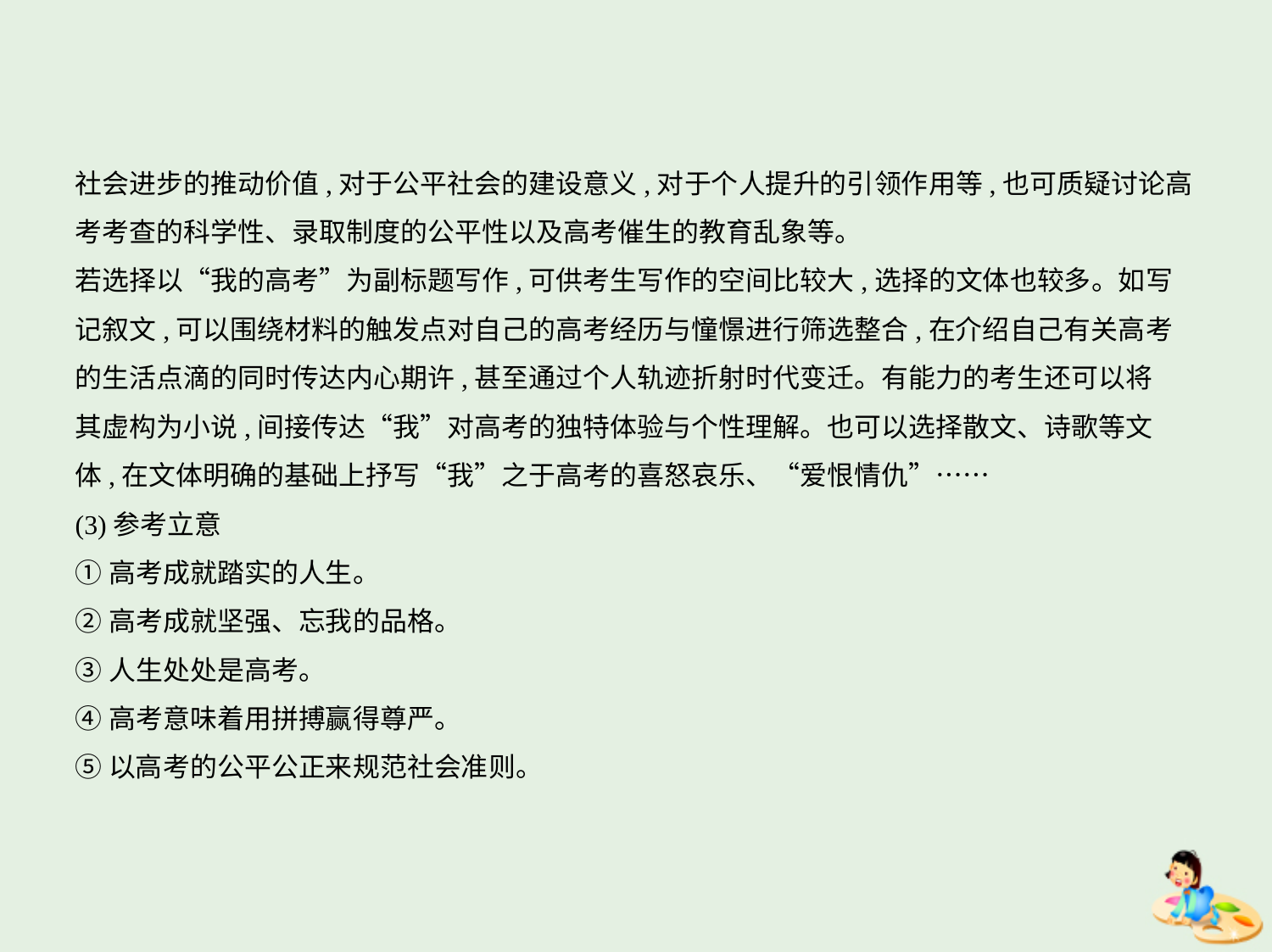

社会进步的推动价值,对于公平社会的建设意义,对于个人提升的引领作用等,也可质疑讨论高
考考查的科学性、录取制度的公平性以及高考催生的教育乱象等。
若选择以“我的高考”为副标题写作,可供考生写作的空间比较大,选择的文体也较多。如写
记叙文,可以围绕材料的触发点对自己的高考经历与憧憬进行筛选整合,在介绍自己有关高考
的生活点滴的同时传达内心期许,甚至通过个人轨迹折射时代变迁。有能力的考生还可以将
其虚构为小说,间接传达“我”对高考的独特体验与个性理解。也可以选择散文、诗歌等文
体,在文体明确的基础上抒写“我”之于高考的喜怒哀乐、“爱恨情仇”……
(3)参考立意
①高考成就踏实的人生。
②高考成就坚强、忘我的品格。
③人生处处是高考。
④高考意味着用拼搏赢得尊严。
⑤以高考的公平公正来规范社会准则。